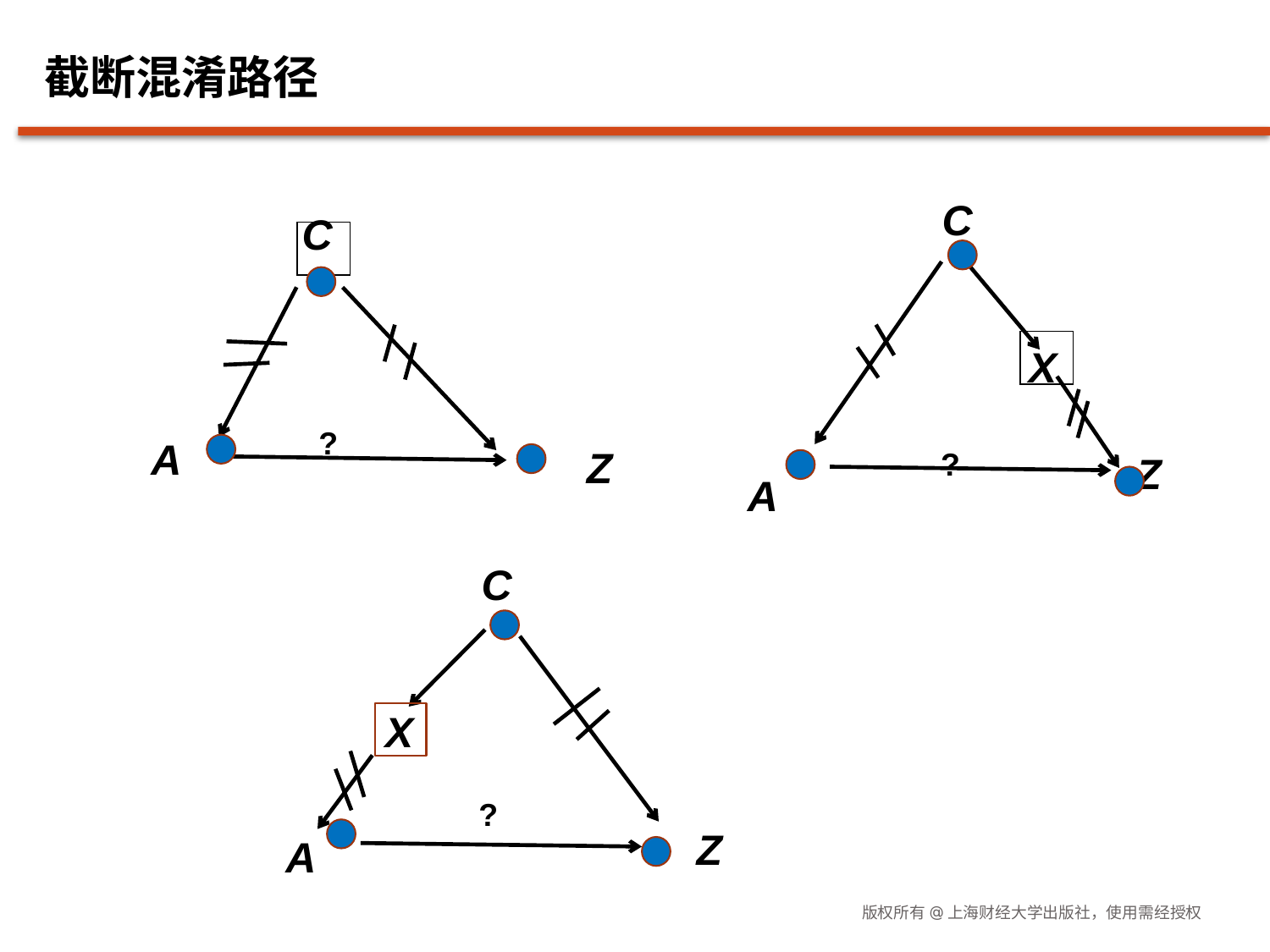

# 截断混淆路径

C

X

?
Z
A
C

?
A
Z

C

X

?
Z

A

版权所有@上海财经大学出版社，使用需经授权